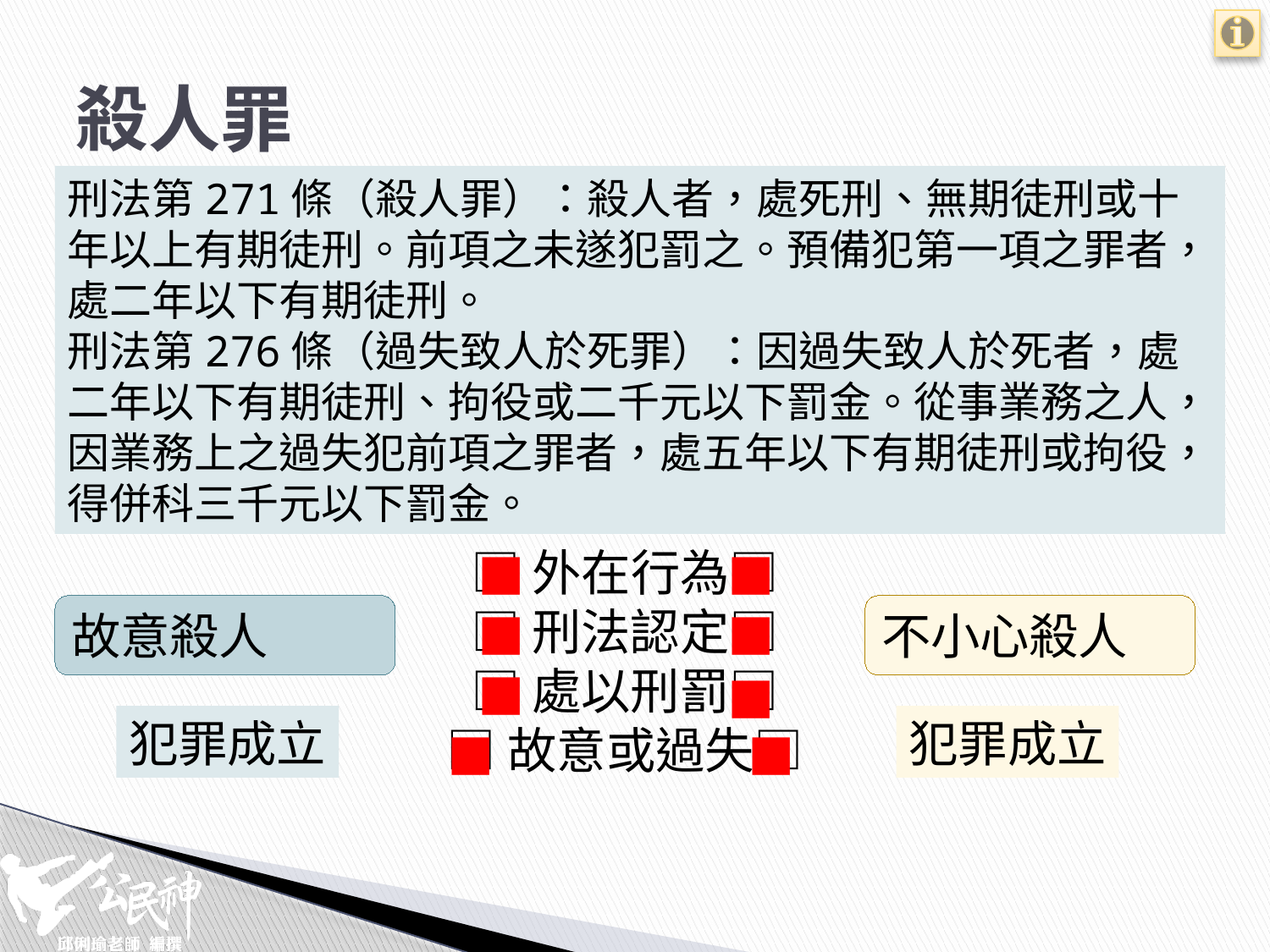

# 殺人罪
刑法第271條（殺人罪）：殺人者，處死刑、無期徒刑或十年以上有期徒刑。前項之未遂犯罰之。預備犯第一項之罪者，處二年以下有期徒刑。
刑法第276條（過失致人於死罪）：因過失致人於死者，處二年以下有期徒刑、拘役或二千元以下罰金。從事業務之人，因業務上之過失犯前項之罪者，處五年以下有期徒刑或拘役，得併科三千元以下罰金。
■
■
□外在行為□
□刑法認定□
□處以刑罰□
□故意或過失□
■
■
故意殺人
不小心殺人
■
■
■
■
犯罪成立
犯罪成立